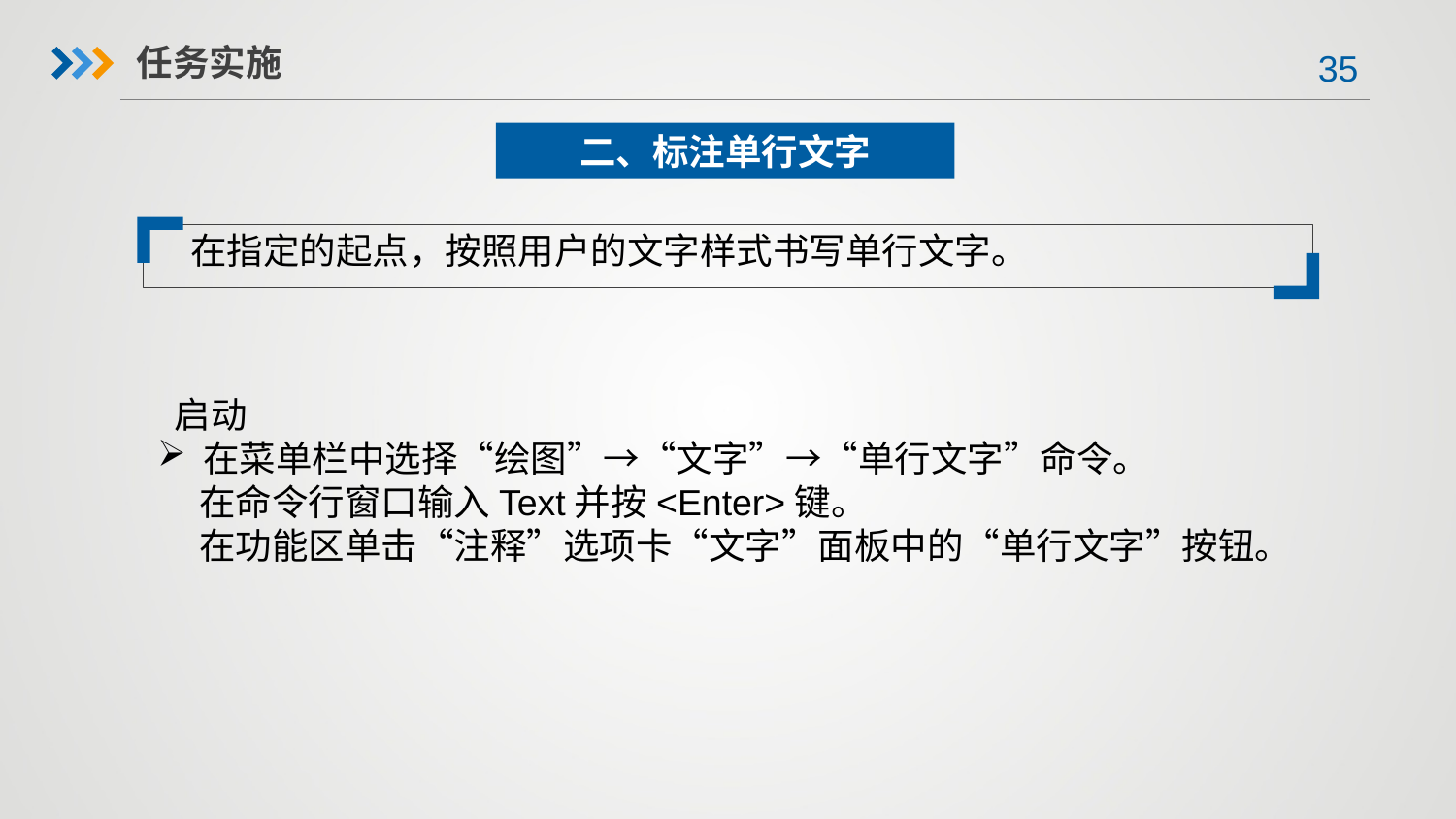

任务实施
二、标注单行文字

在指定的起点，按照用户的文字样式书写单行文字。

 启动在菜单栏中选择“绘图”→“文字”→“单行文字”命令。
    在命令行窗口输入Text并按<Enter>键。
    在功能区单击“注释”选项卡“文字”面板中的“单行文字”按钮。